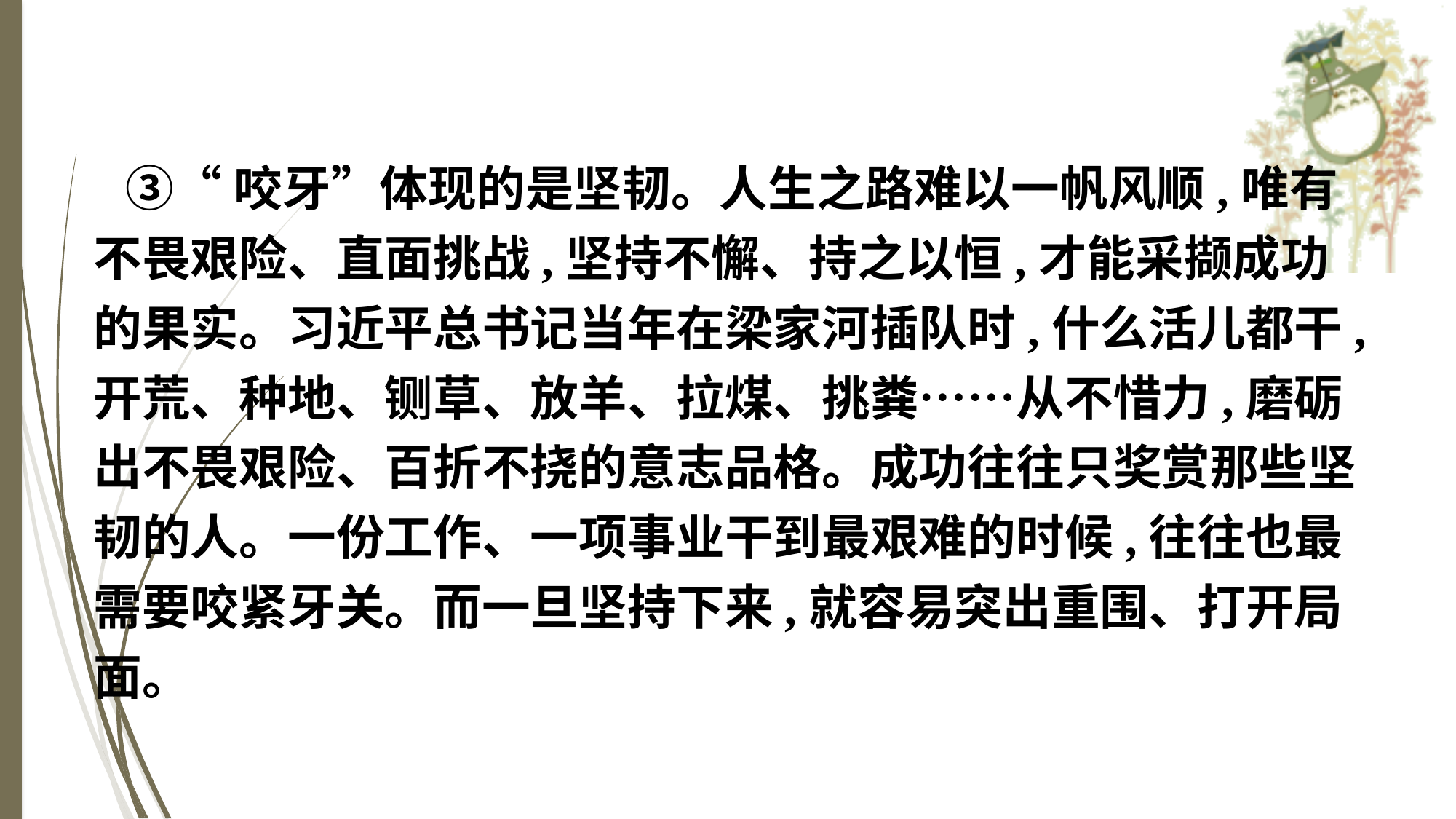

③“咬牙”体现的是坚韧。人生之路难以一帆风顺,唯有不畏艰险、直面挑战,坚持不懈、持之以恒,才能采撷成功的果实。习近平总书记当年在梁家河插队时,什么活儿都干,开荒、种地、铡草、放羊、拉煤、挑粪……从不惜力,磨砺出不畏艰险、百折不挠的意志品格。成功往往只奖赏那些坚韧的人。一份工作、一项事业干到最艰难的时候,往往也最需要咬紧牙关。而一旦坚持下来,就容易突出重围、打开局面。